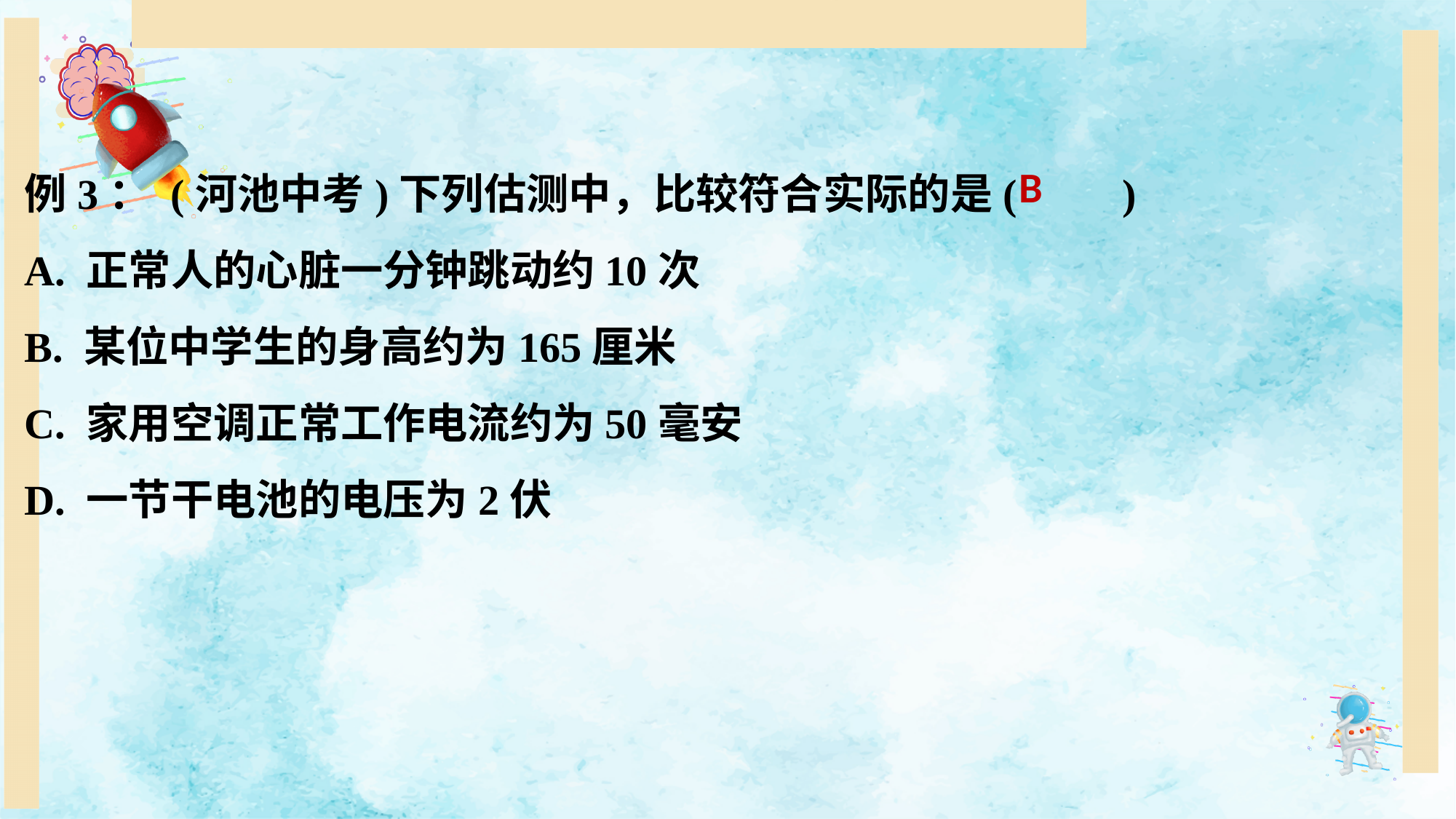

例3： (河池中考)下列估测中，比较符合实际的是(　　)
A. 正常人的心脏一分钟跳动约10次
B. 某位中学生的身高约为165厘米
C. 家用空调正常工作电流约为50毫安
D. 一节干电池的电压为2伏
B